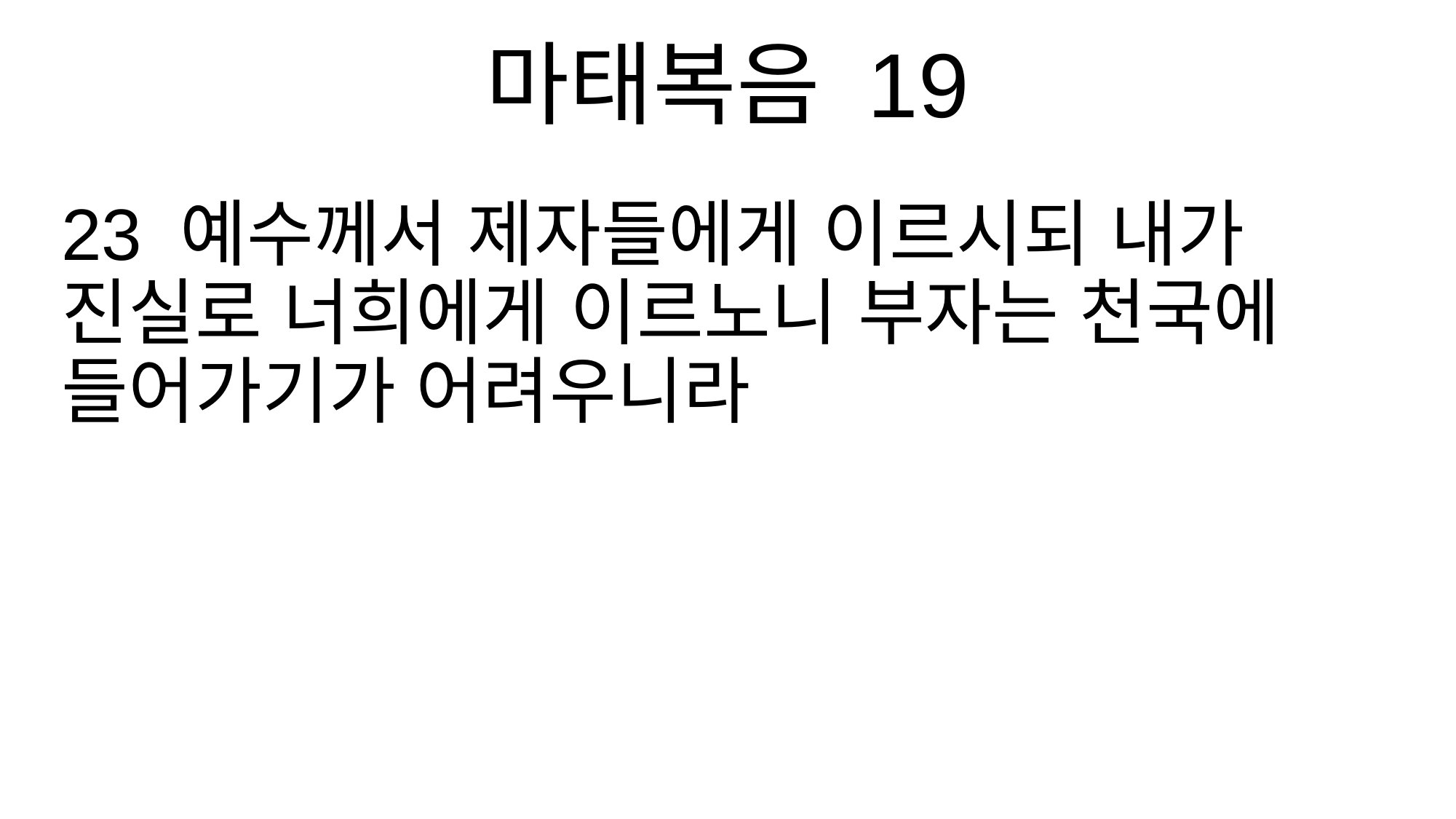

마태복음 19
23 예수께서 제자들에게 이르시되 내가 진실로 너희에게 이르노니 부자는 천국에 들어가기가 어려우니라